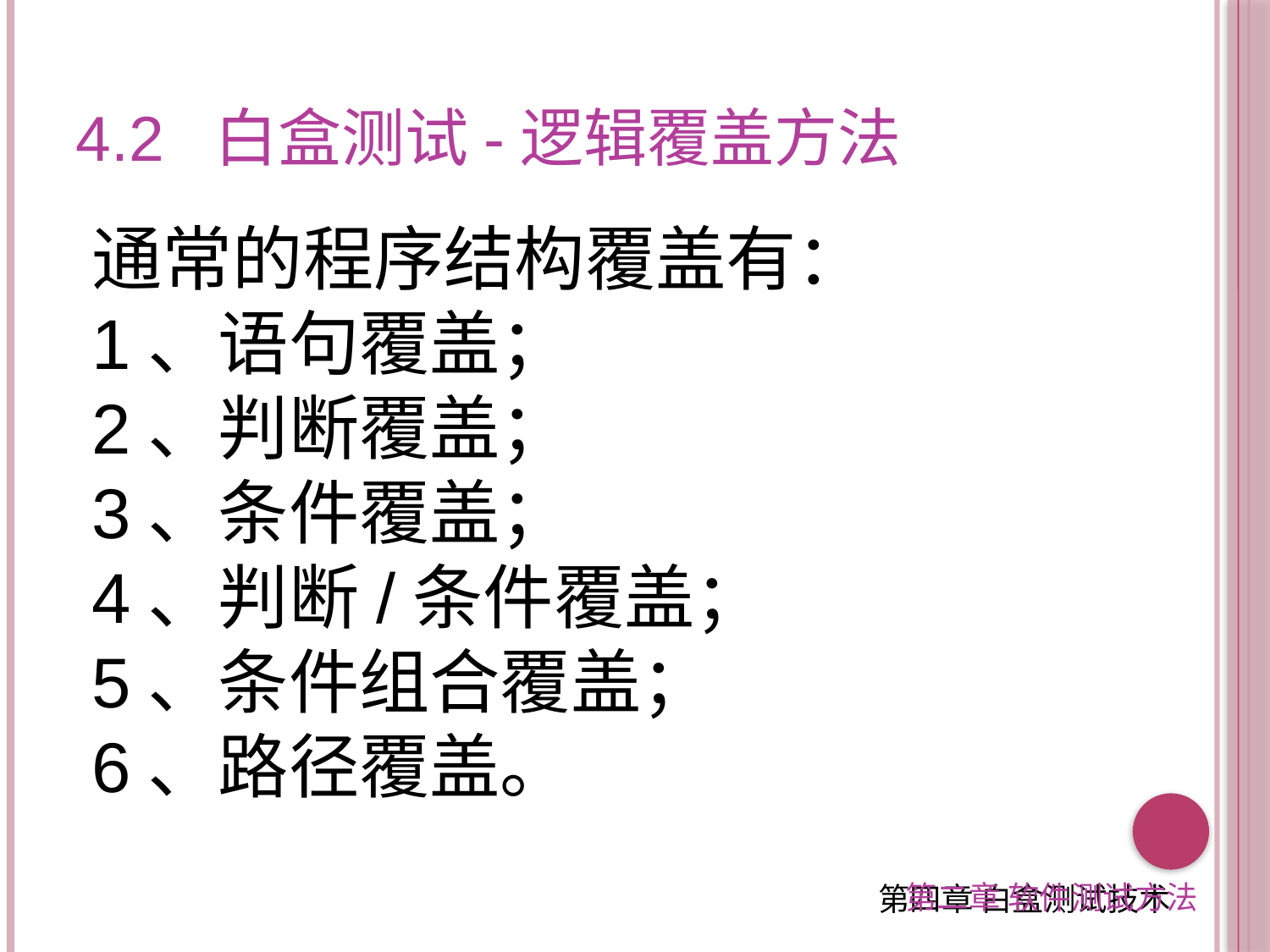

4.2  白盒测试-逻辑覆盖方法
通常的程序结构覆盖有：
1、语句覆盖；
2、判断覆盖；
3、条件覆盖；
4、判断/条件覆盖；
5、条件组合覆盖；
6、路径覆盖。
第二章 软件测试方法